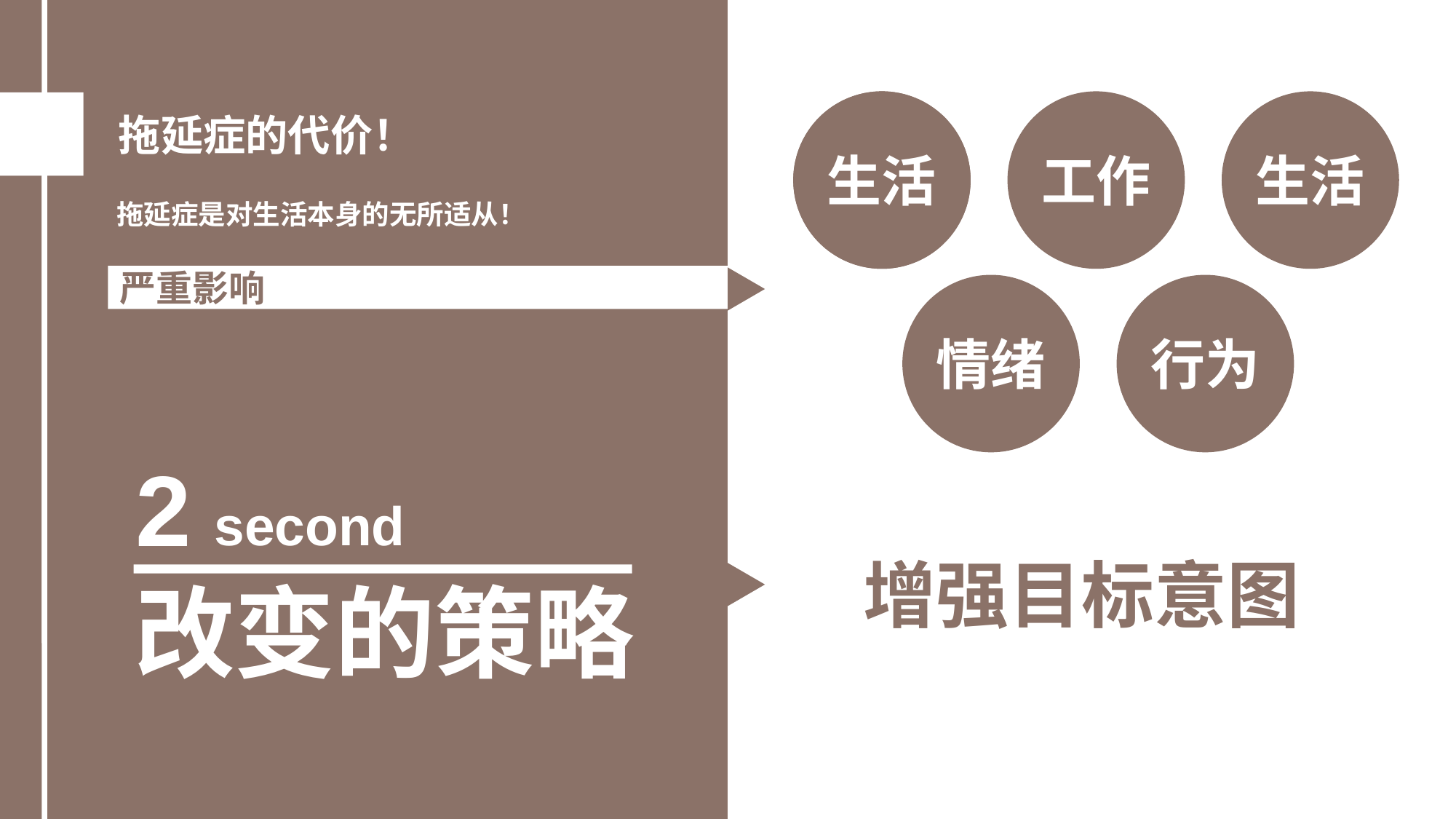

拖延症的代价！
健康
生活
工作
生活

拖延症是对生活本身的无所适从！
严重影响

情绪
行为
2
second
增强目标意图
改变的策略